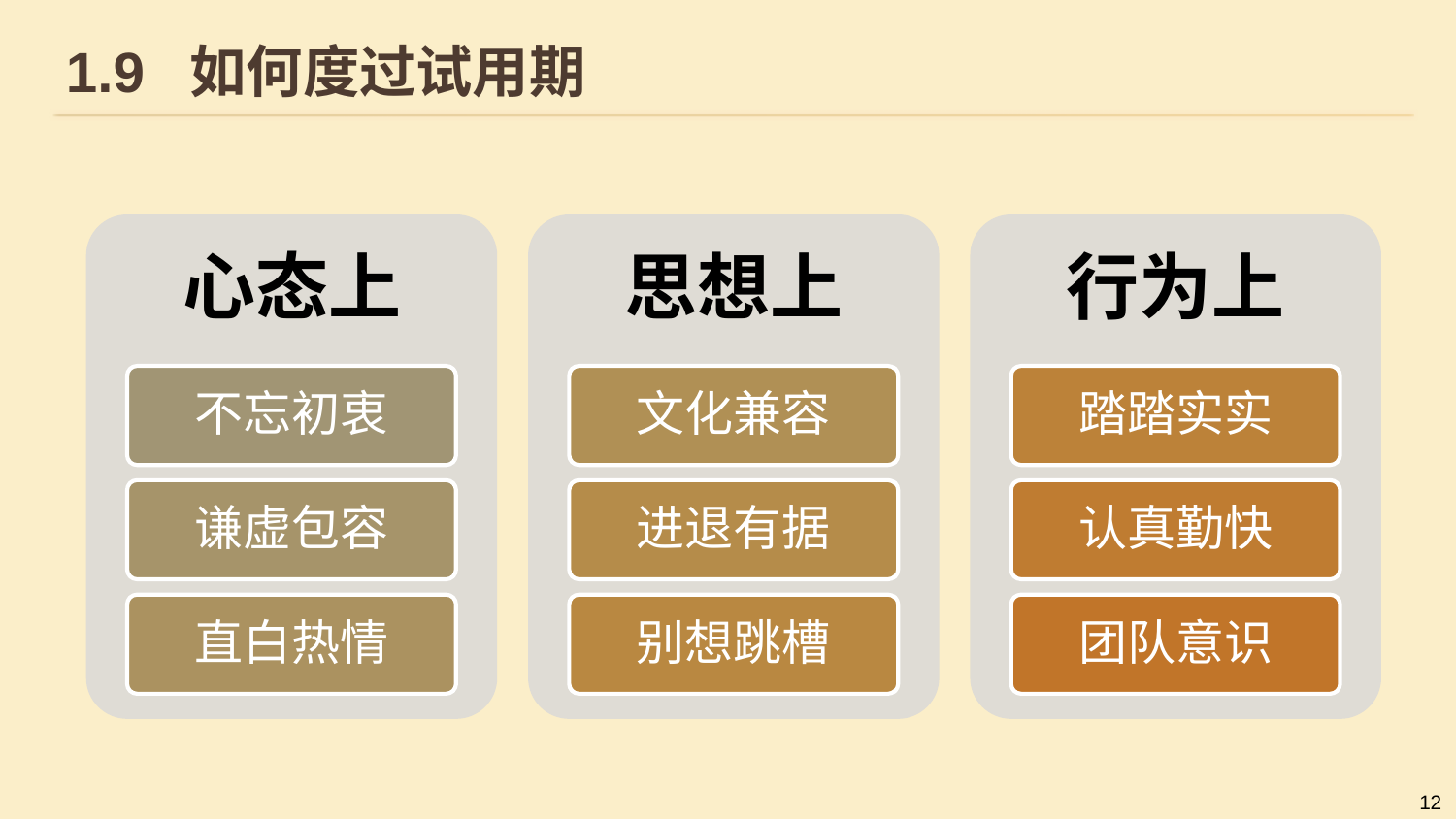

# 1.9  如何度过试用期
心态上
思想上
行为上
不忘初衷
文化兼容
踏踏实实
谦虚包容
进退有据
认真勤快
直白热情
别想跳槽
团队意识
12